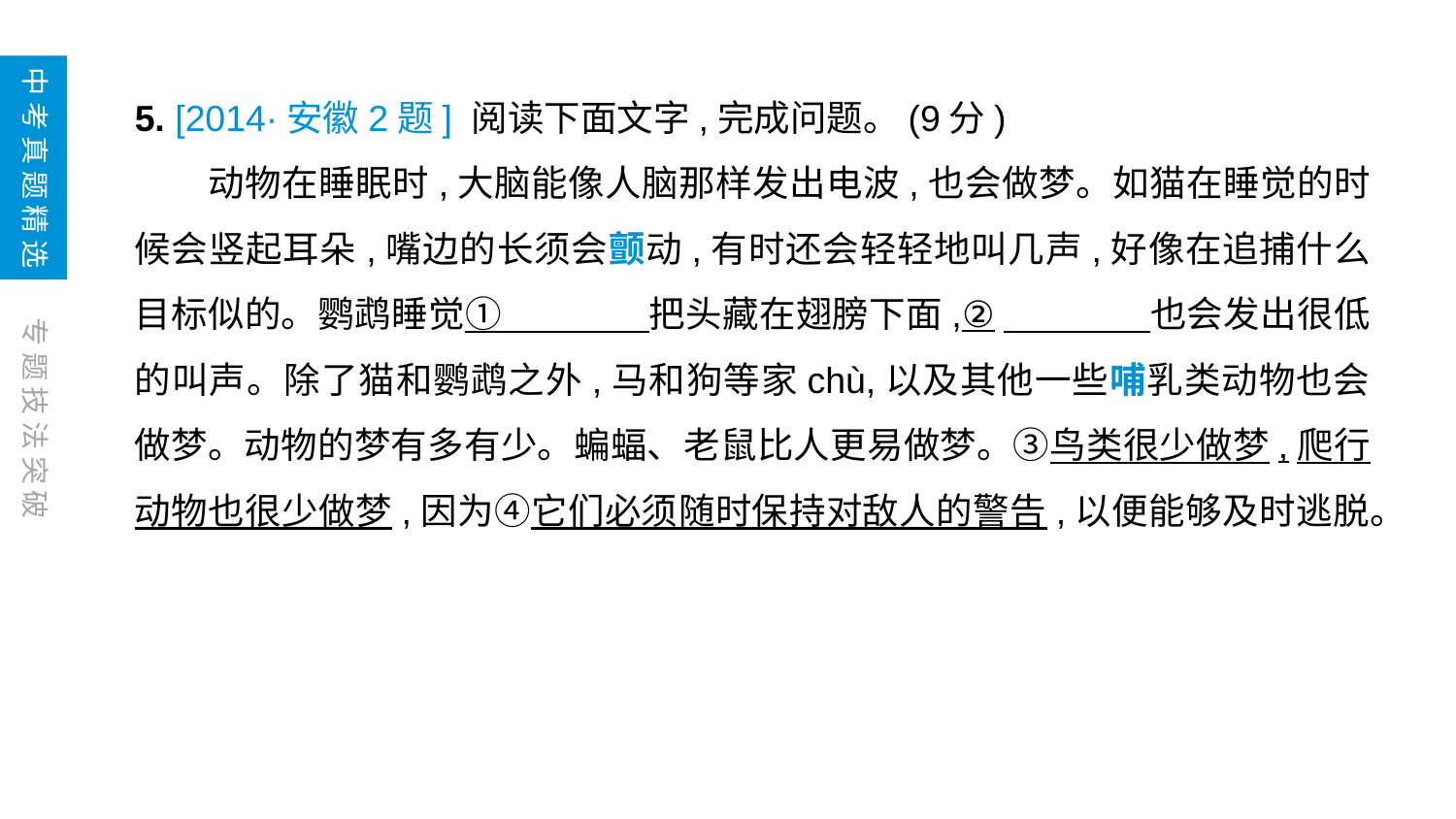

中考真题精选
5. [2014·安徽2题] 阅读下面文字,完成问题。(9分)
　　动物在睡眠时,大脑能像人脑那样发出电波,也会做梦。如猫在睡觉的时候会竖起耳朵,嘴边的长须会颤动,有时还会轻轻地叫几声,好像在追捕什么目标似的。鹦鹉睡觉①　　　　把头藏在翅膀下面,②　　　　也会发出很低的叫声。除了猫和鹦鹉之外,马和狗等家chù,以及其他一些哺乳类动物也会做梦。动物的梦有多有少。蝙蝠、老鼠比人更易做梦。③鸟类很少做梦,爬行动物也很少做梦,因为④它们必须随时保持对敌人的警告,以便能够及时逃脱。
专题技法突破